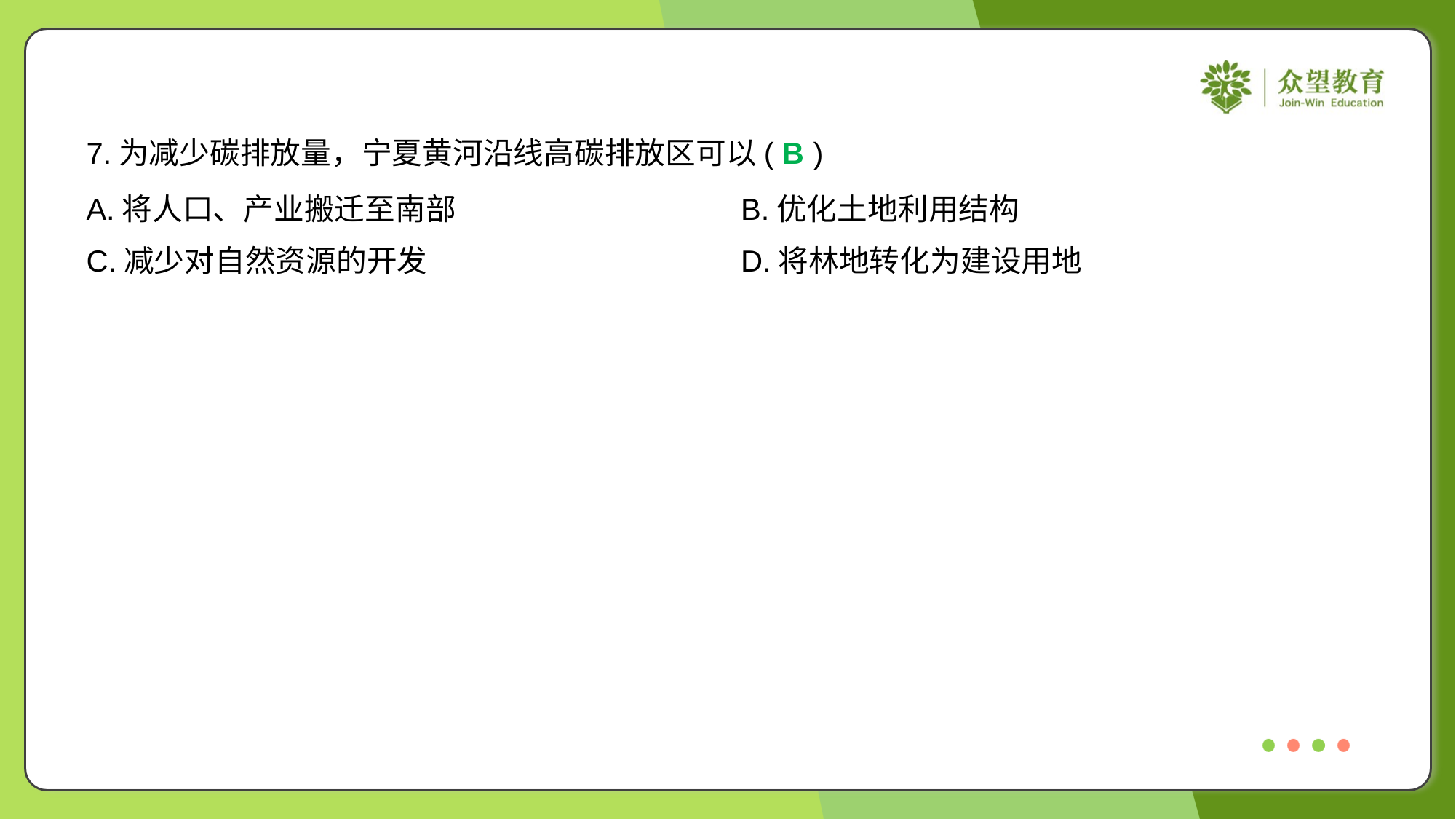

7.为减少碳排放量，宁夏黄河沿线高碳排放区可以(     )
B
A.将人口、产业搬迁至南部	B.优化土地利用结构
C.减少对自然资源的开发	D.将林地转化为建设用地